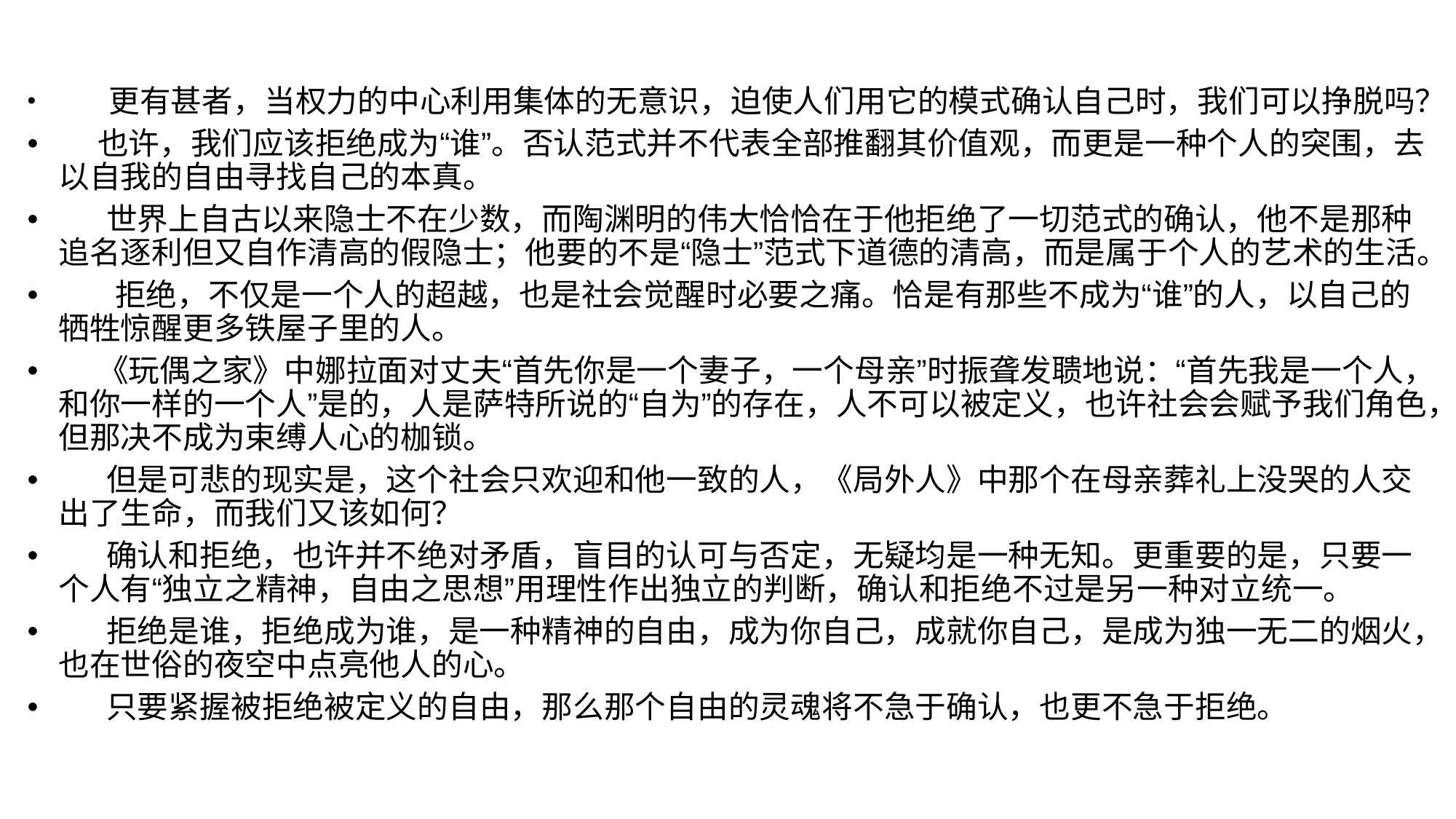

更有甚者，当权力的中心利用集体的无意识，迫使人们用它的模式确认自己时，我们可以挣脱吗？
    也许，我们应该拒绝成为“谁”。否认范式并不代表全部推翻其价值观，而更是一种个人的突围，去以自我的自由寻找自己的本真。
     世界上自古以来隐士不在少数，而陶渊明的伟大恰恰在于他拒绝了一切范式的确认，他不是那种追名逐利但又自作清高的假隐士；他要的不是“隐士”范式下道德的清高，而是属于个人的艺术的生活。
      拒绝，不仅是一个人的超越，也是社会觉醒时必要之痛。恰是有那些不成为“谁”的人，以自己的牺牲惊醒更多铁屋子里的人。
    《玩偶之家》中娜拉面对丈夫“首先你是一个妻子，一个母亲”时振聋发聩地说：“首先我是一个人，和你一样的一个人”是的，人是萨特所说的“自为”的存在，人不可以被定义，也许社会会赋予我们角色，但那决不成为束缚人心的枷锁。
     但是可悲的现实是，这个社会只欢迎和他一致的人，《局外人》中那个在母亲葬礼上没哭的人交出了生命，而我们又该如何？
     确认和拒绝，也许并不绝对矛盾，盲目的认可与否定，无疑均是一种无知。更重要的是，只要一个人有“独立之精神，自由之思想”用理性作出独立的判断，确认和拒绝不过是另一种对立统一。
     拒绝是谁，拒绝成为谁，是一种精神的自由，成为你自己，成就你自己，是成为独一无二的烟火，也在世俗的夜空中点亮他人的心。
     只要紧握被拒绝被定义的自由，那么那个自由的灵魂将不急于确认，也更不急于拒绝。